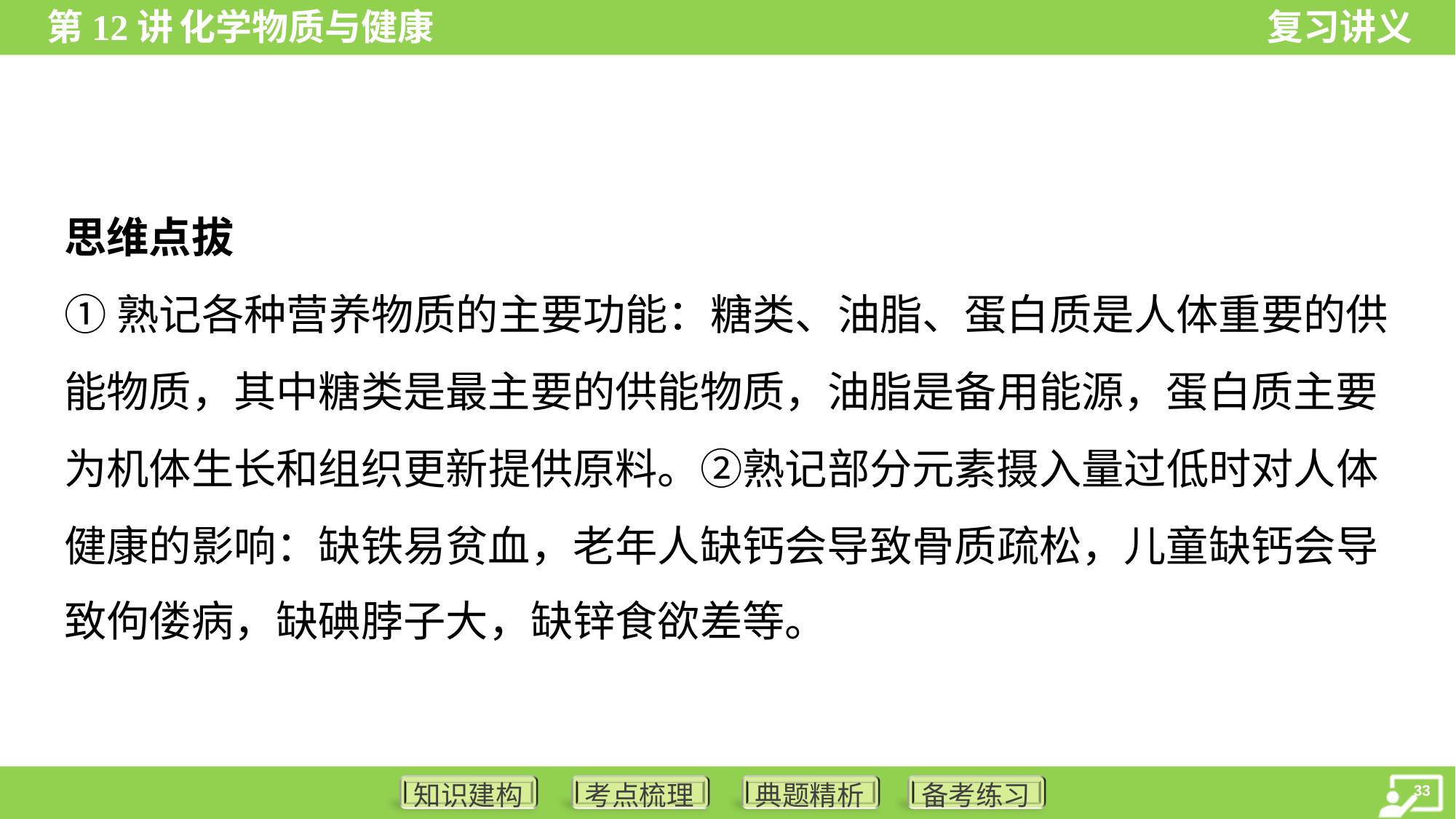

思维点拔
①熟记各种营养物质的主要功能：糖类、油脂、蛋白质是人体重要的供
能物质，其中糖类是最主要的供能物质，油脂是备用能源，蛋白质主要
为机体生长和组织更新提供原料。②熟记部分元素摄入量过低时对人体
健康的影响：缺铁易贫血，老年人缺钙会导致骨质疏松，儿童缺钙会导
致佝偻病，缺碘脖子大，缺锌食欲差等。